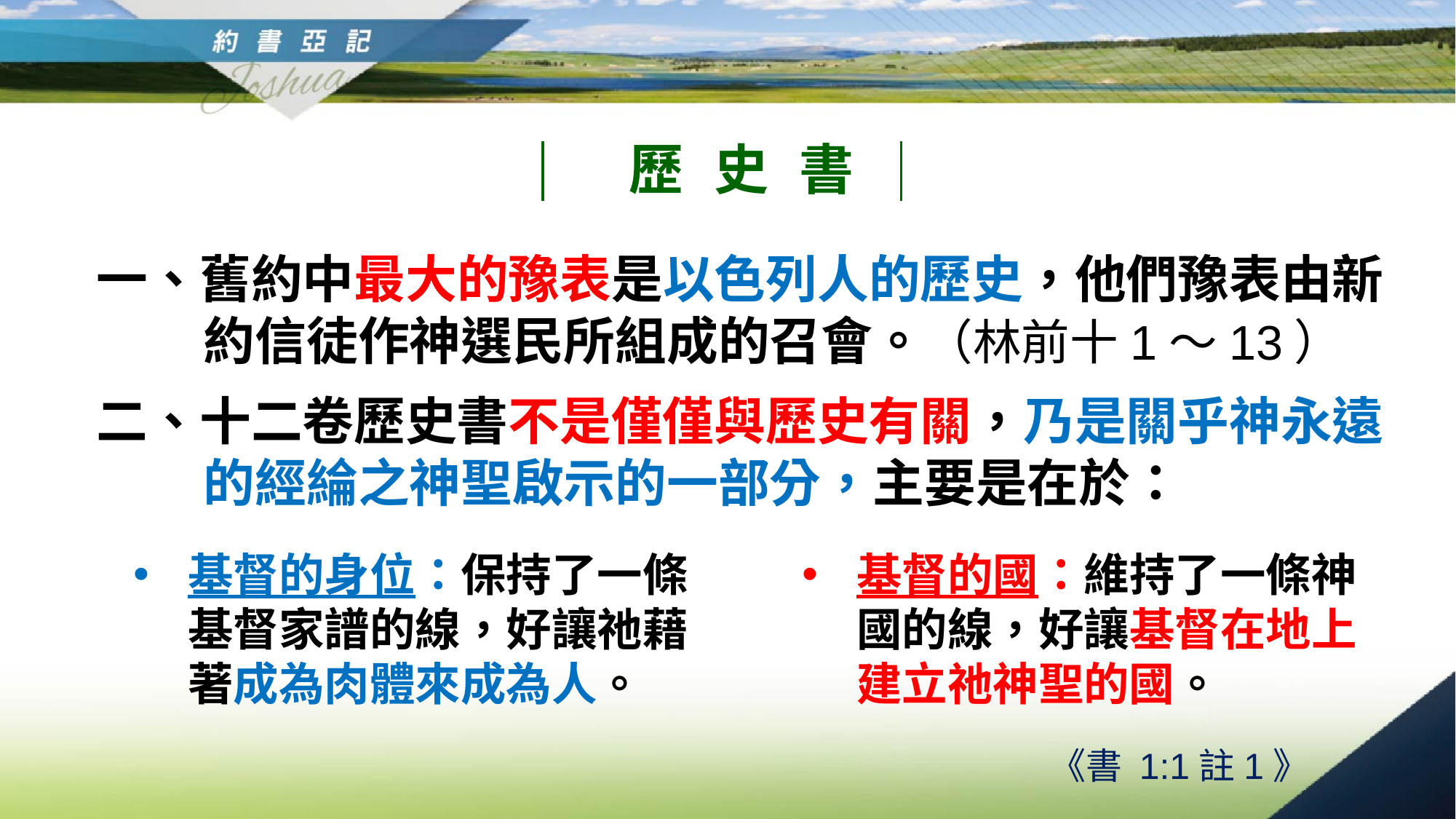

歷史書
一、舊約中最大的豫表是以色列人的歷史，他們豫表由新約信徒作神選民所組成的召會。（林前十1～13）
二、十二卷歷史書不是僅僅與歷史有關，乃是關乎神永遠的經綸之神聖啟示的一部分，主要是在於：
基督的身位：保持了一條基督家譜的線，好讓祂藉著成為肉體來成為人。
基督的國：維持了一條神國的線，好讓基督在地上建立祂神聖的國。
《書 1:1註1》